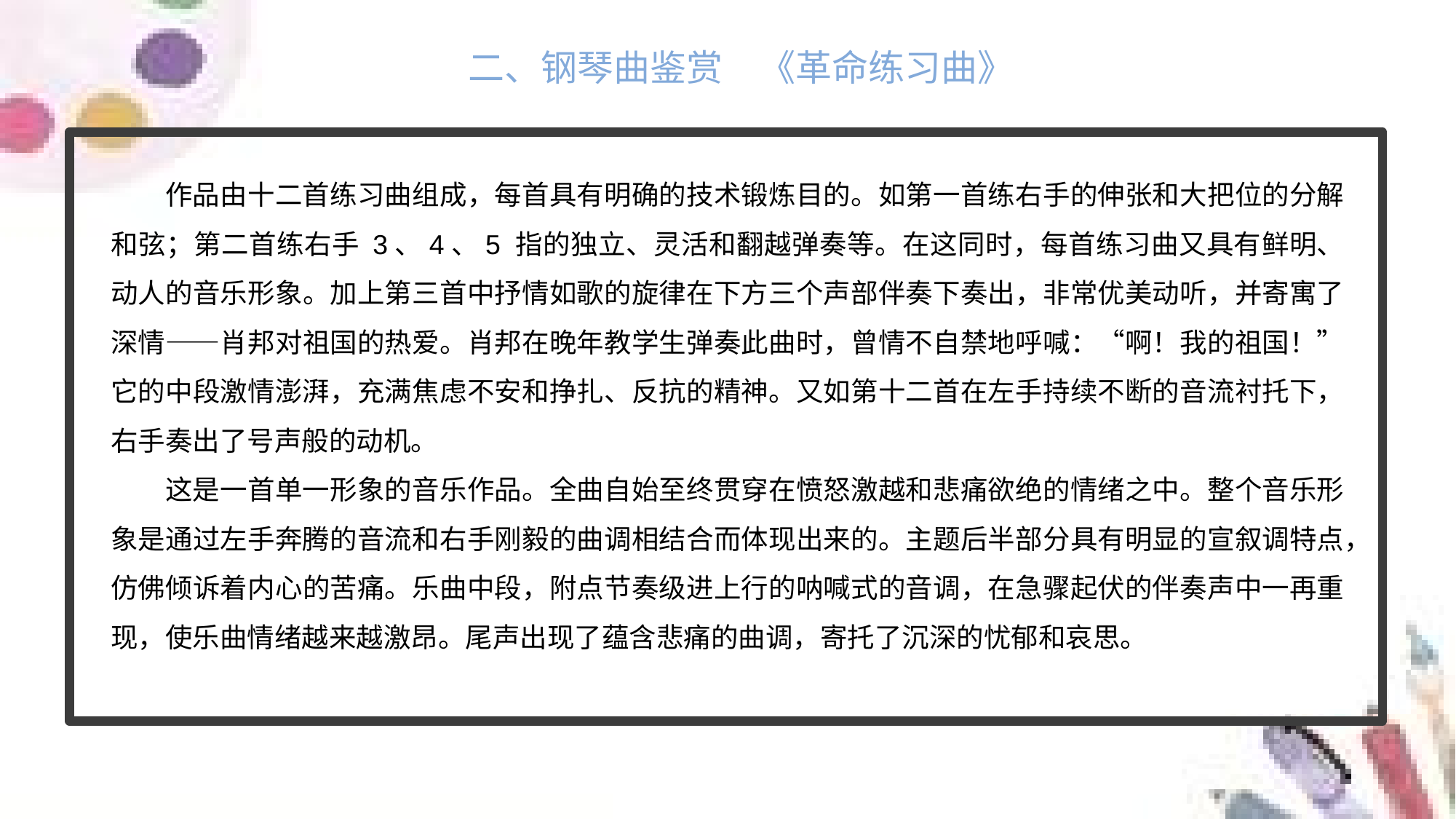

二、钢琴曲鉴赏　《革命练习曲》

作品由十二首练习曲组成，每首具有明确的技术锻炼目的。如第一首练右手的伸张和大把位的分解和弦；第二首练右手 3、4、5 指的独立、灵活和翻越弹奏等。在这同时，每首练习曲又具有鲜明、动人的音乐形象。加上第三首中抒情如歌的旋律在下方三个声部伴奏下奏出，非常优美动听，并寄寓了深情——肖邦对祖国的热爱。肖邦在晚年教学生弹奏此曲时，曾情不自禁地呼喊：“啊！我的祖国！”它的中段激情澎湃，充满焦虑不安和挣扎、反抗的精神。又如第十二首在左手持续不断的音流衬托下，右手奏出了号声般的动机。
这是一首单一形象的音乐作品。全曲自始至终贯穿在愤怒激越和悲痛欲绝的情绪之中。整个音乐形象是通过左手奔腾的音流和右手刚毅的曲调相结合而体现出来的。主题后半部分具有明显的宣叙调特点，仿佛倾诉着内心的苦痛。乐曲中段，附点节奏级进上行的呐喊式的音调，在急骤起伏的伴奏声中一再重现，使乐曲情绪越来越激昂。尾声出现了蕴含悲痛的曲调，寄托了沉深的忧郁和哀思。
21